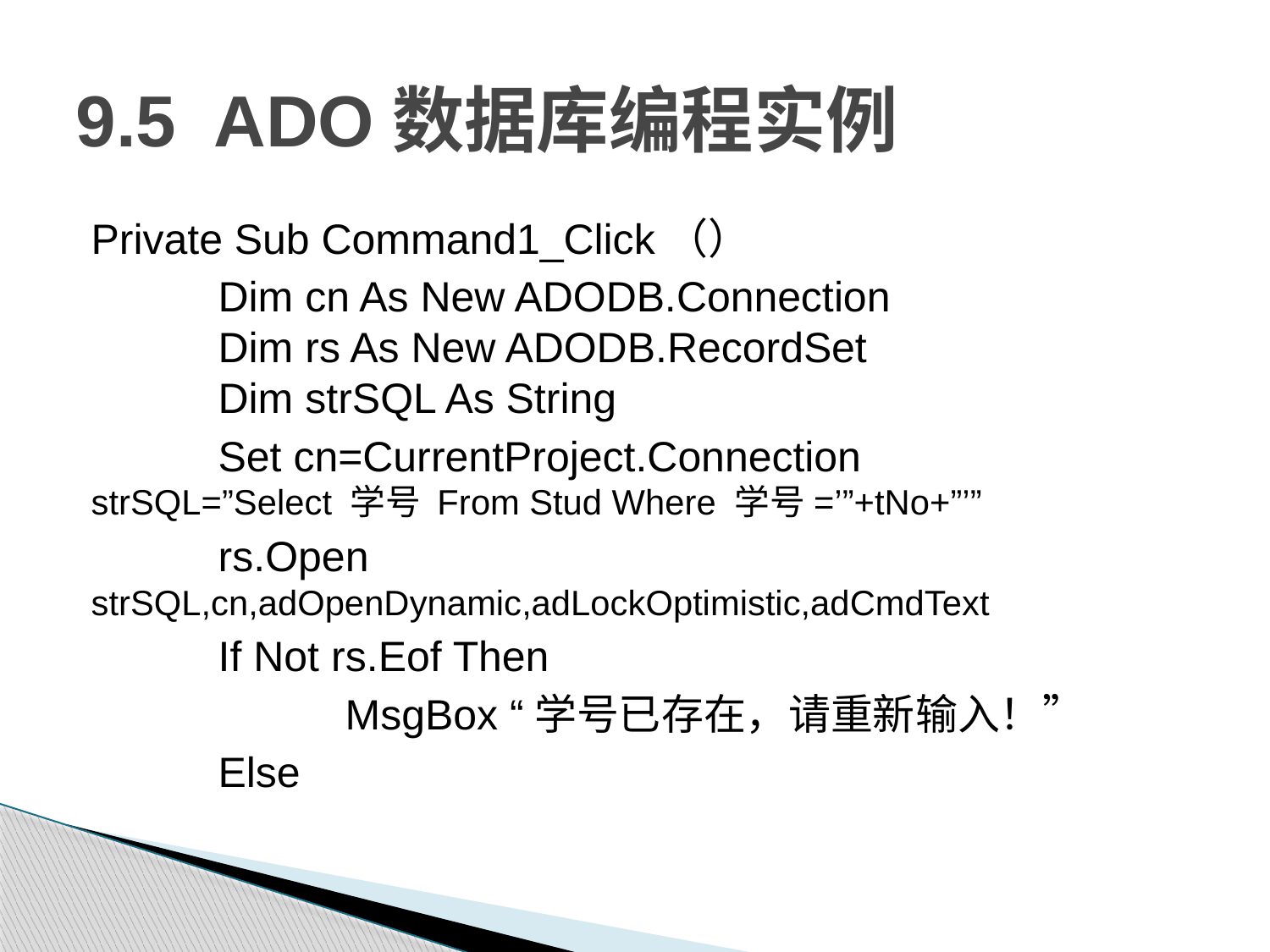

# 9.5  ADO数据库编程实例
Private Sub Command1_Click（）
	Dim cn As New ADODB.Connection			Dim rs As New ADODB.RecordSet			Dim strSQL As String
	Set cn=CurrentProject.Connection		strSQL=”Select 学号 From Stud Where 学号=’”+tNo+”’”
	rs.Open 	strSQL,cn,adOpenDynamic,adLockOptimistic,adCmdText
	If Not rs.Eof Then
		MsgBox “学号已存在，请重新输入！”
	Else